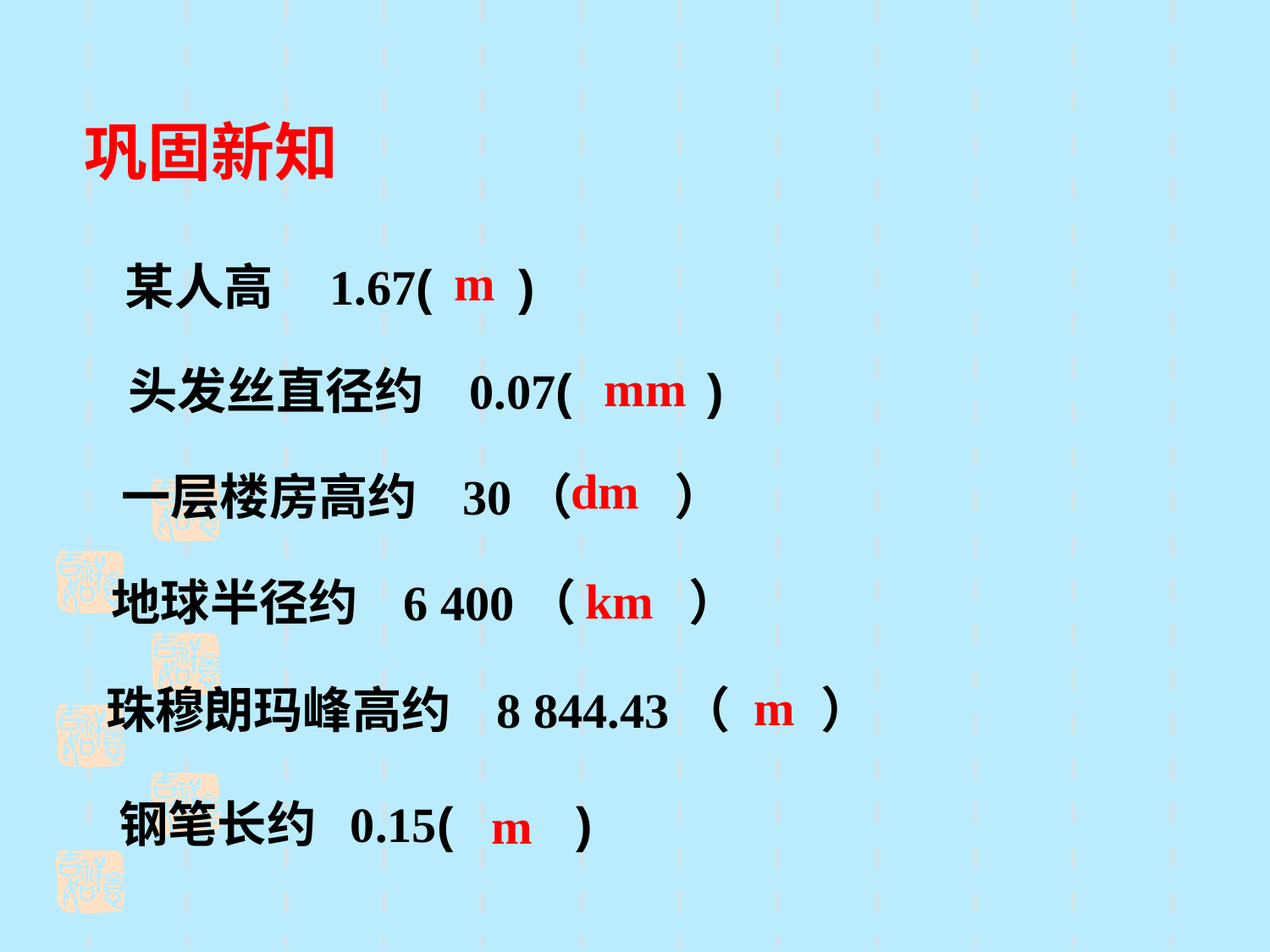

巩固新知
m
某人高    1.67(       )
mm
头发丝直径约   0.07(           )
 dm
一层楼房高约   30（         ）
km
地球半径约   6 400（          ）
m
珠穆朗玛峰高约   8 844.43（        ）
钢笔长约  0.15(          )
m